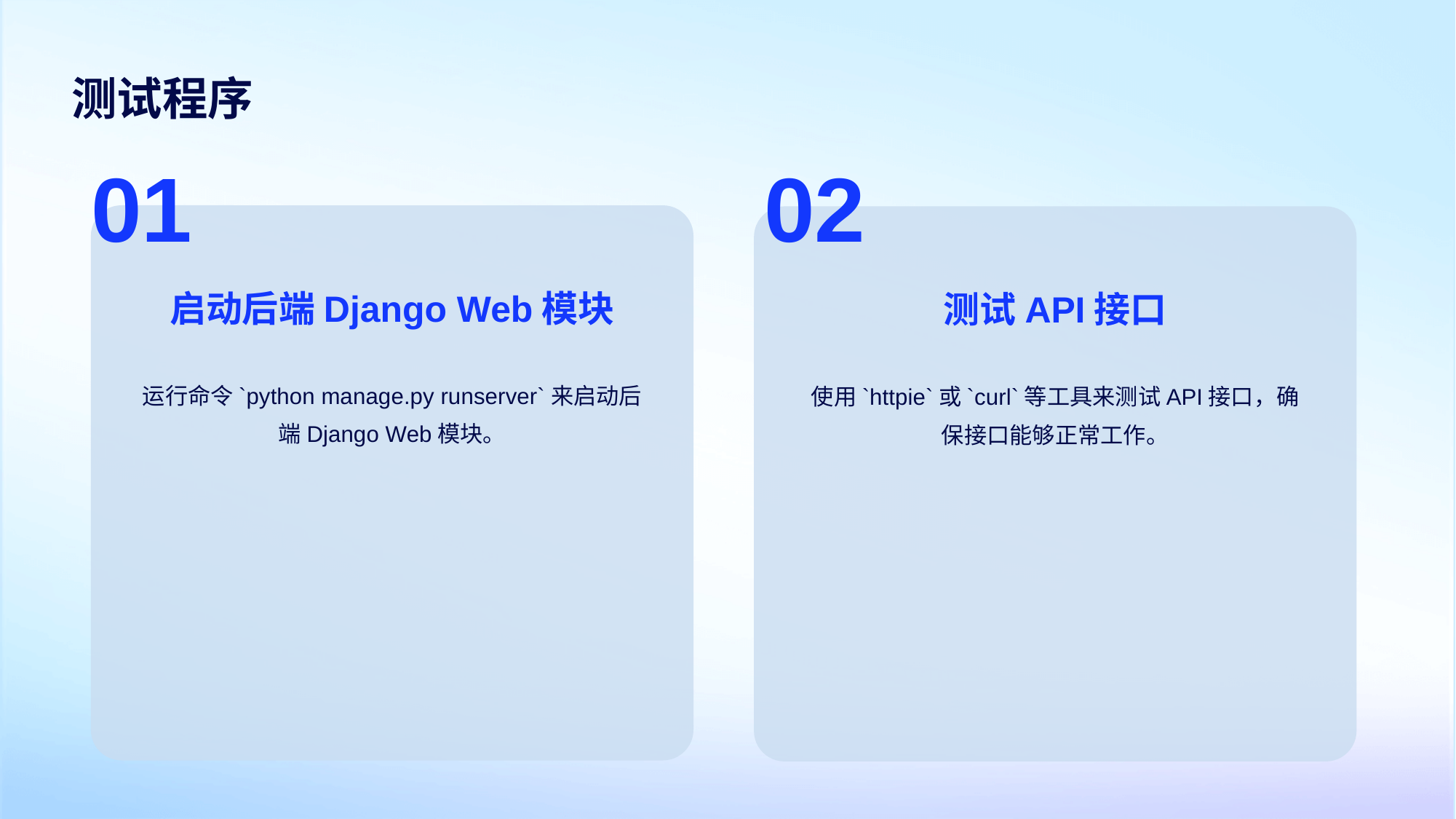

测试程序
01
02

启动后端Django Web模块
测试API接口
运行命令`python manage.py runserver`来启动后端Django Web模块。
使用`httpie`或`curl`等工具来测试API接口，确保接口能够正常工作。